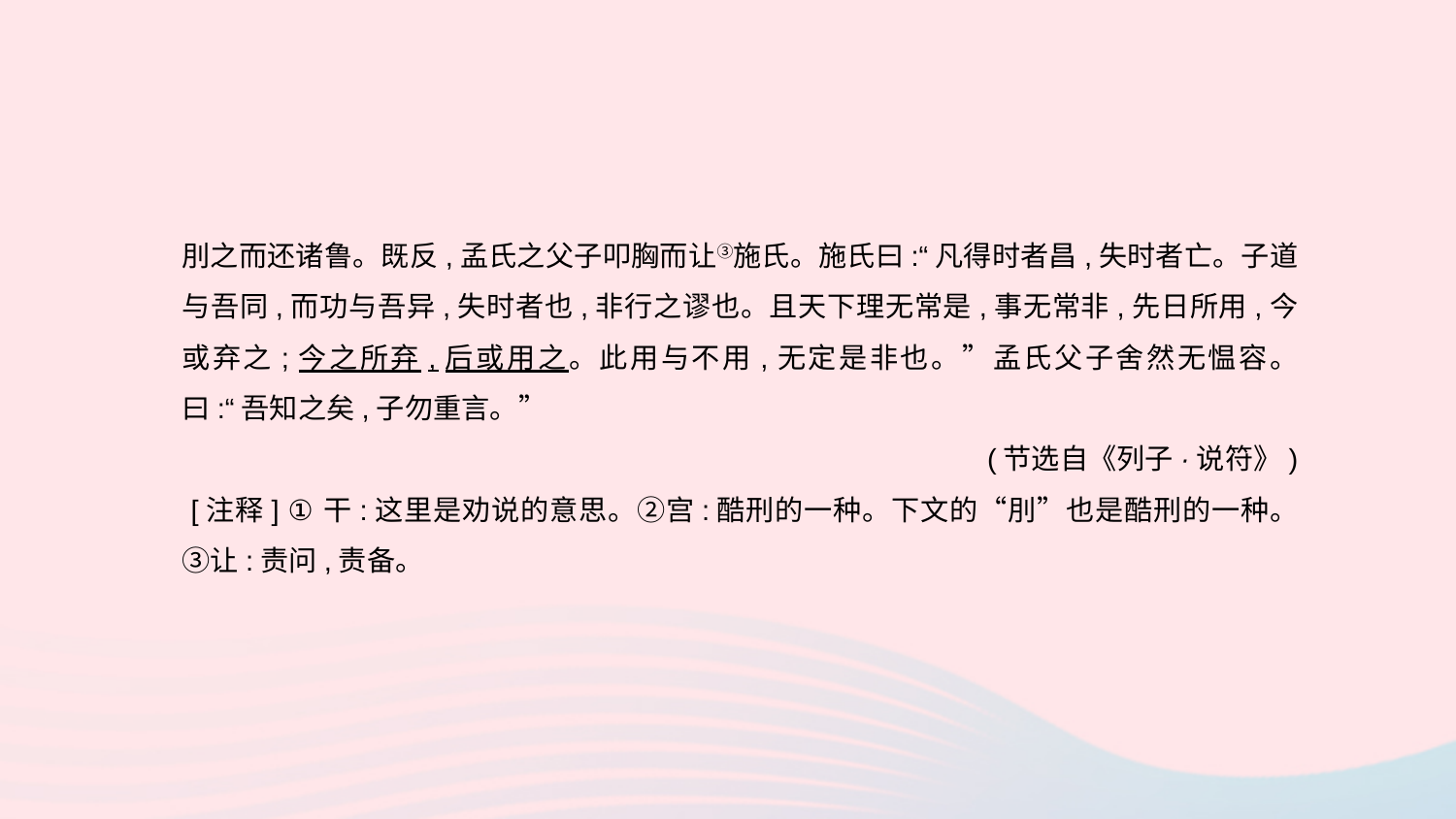

刖之而还诸鲁。既反,孟氏之父子叩胸而让③施氏。施氏曰:“凡得时者昌,失时者亡。子道与吾同,而功与吾异,失时者也,非行之谬也。且天下理无常是,事无常非,先日所用,今或弃之;今之所弃,后或用之。此用与不用,无定是非也。”孟氏父子舍然无愠容。曰:“吾知之矣,子勿重言。”
(节选自《列子·说符》)
 [注释] ①干:这里是劝说的意思。②宫:酷刑的一种。下文的“刖”也是酷刑的一种。③让:责问,责备。